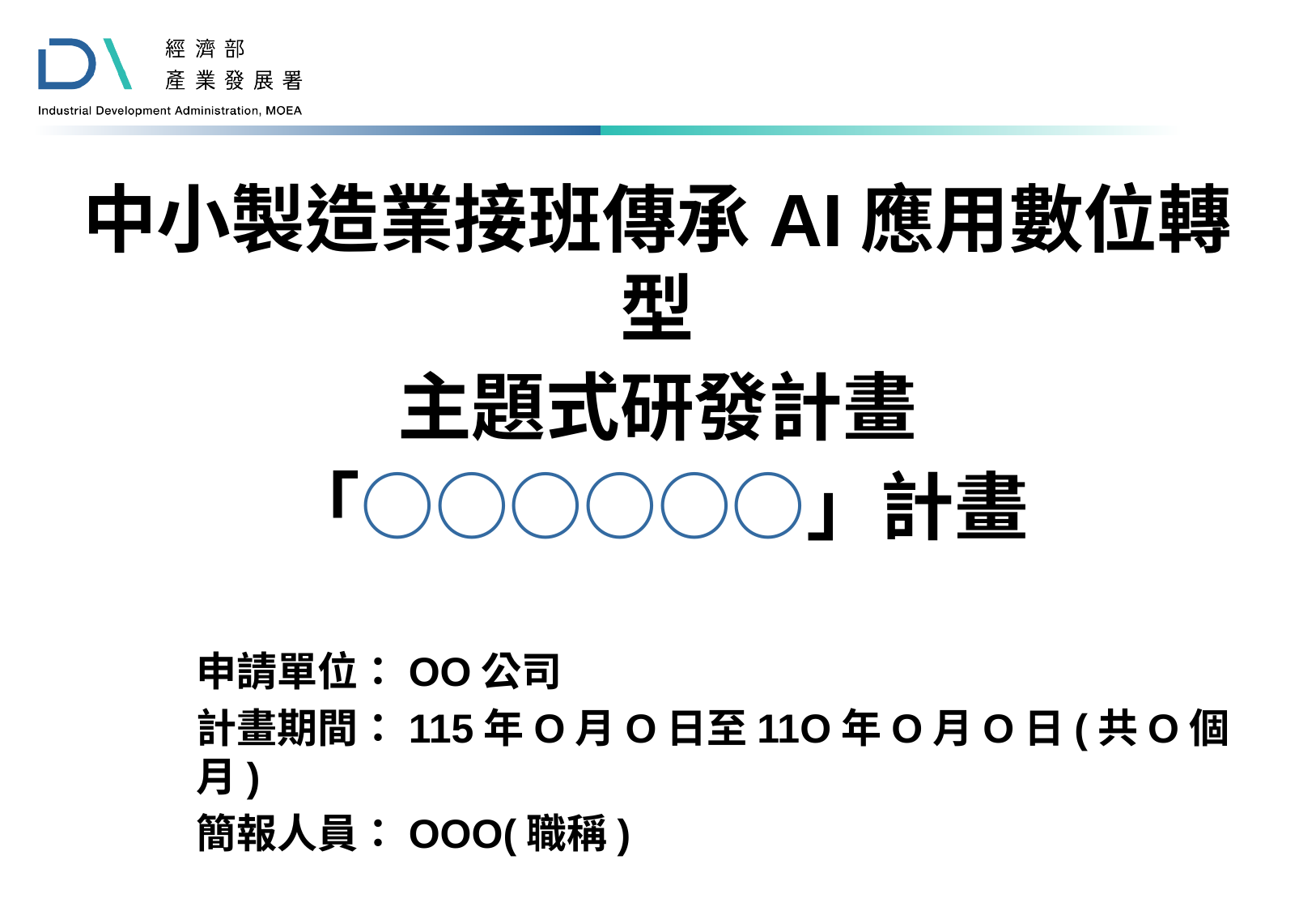

中小製造業接班傳承AI應用數位轉型
主題式研發計畫
「○○○○○○」計畫
申請單位：OO公司
計畫期間：115年O月O日至11O年O月O日(共O個月)
簡報人員：OOO(職稱)
建議報告人為計畫主持人